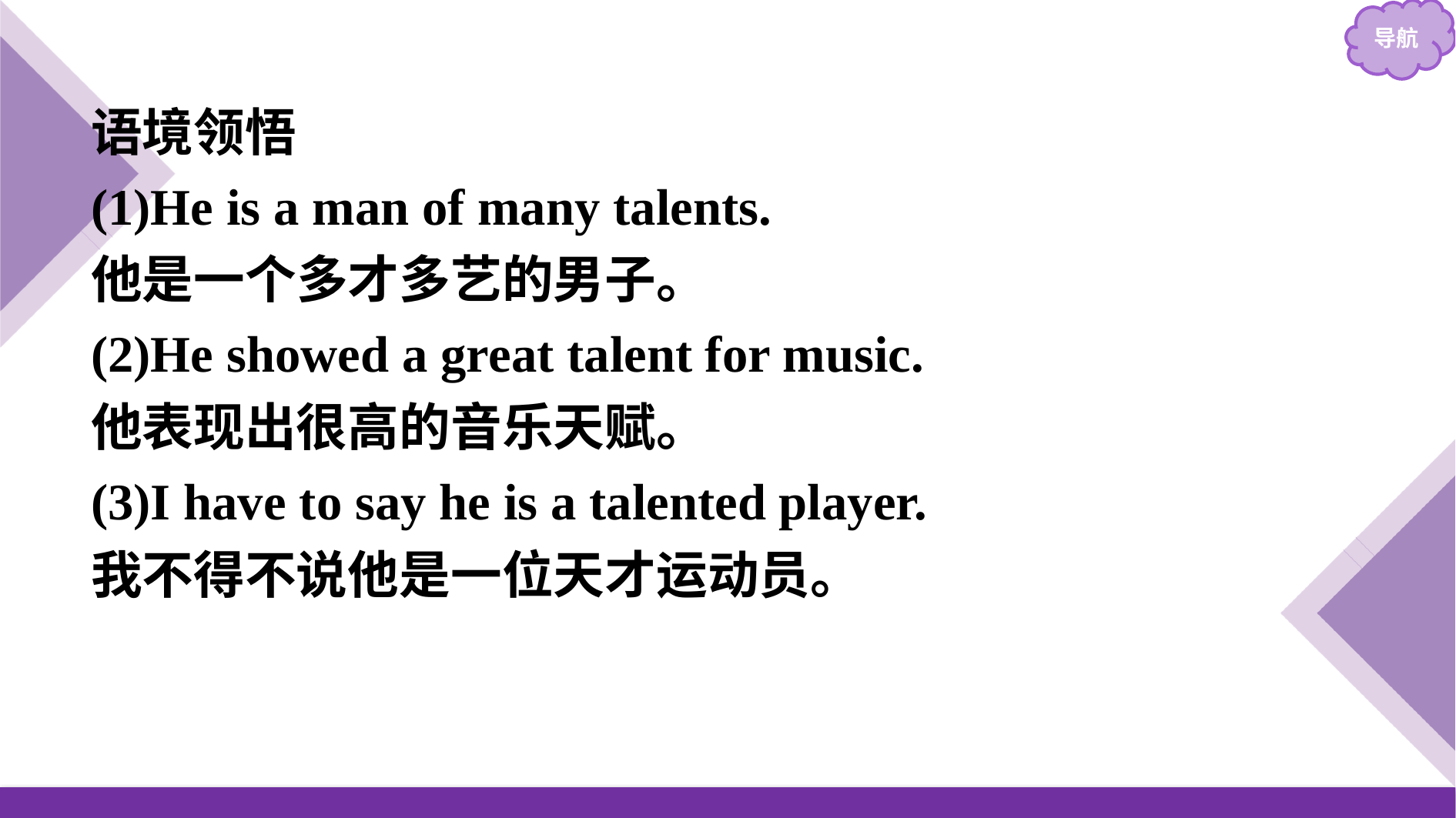

语境领悟
(1)He is a man of many talents.
他是一个多才多艺的男子。
(2)He showed a great talent for music.
他表现出很高的音乐天赋。
(3)I have to say he is a talented player.
我不得不说他是一位天才运动员。